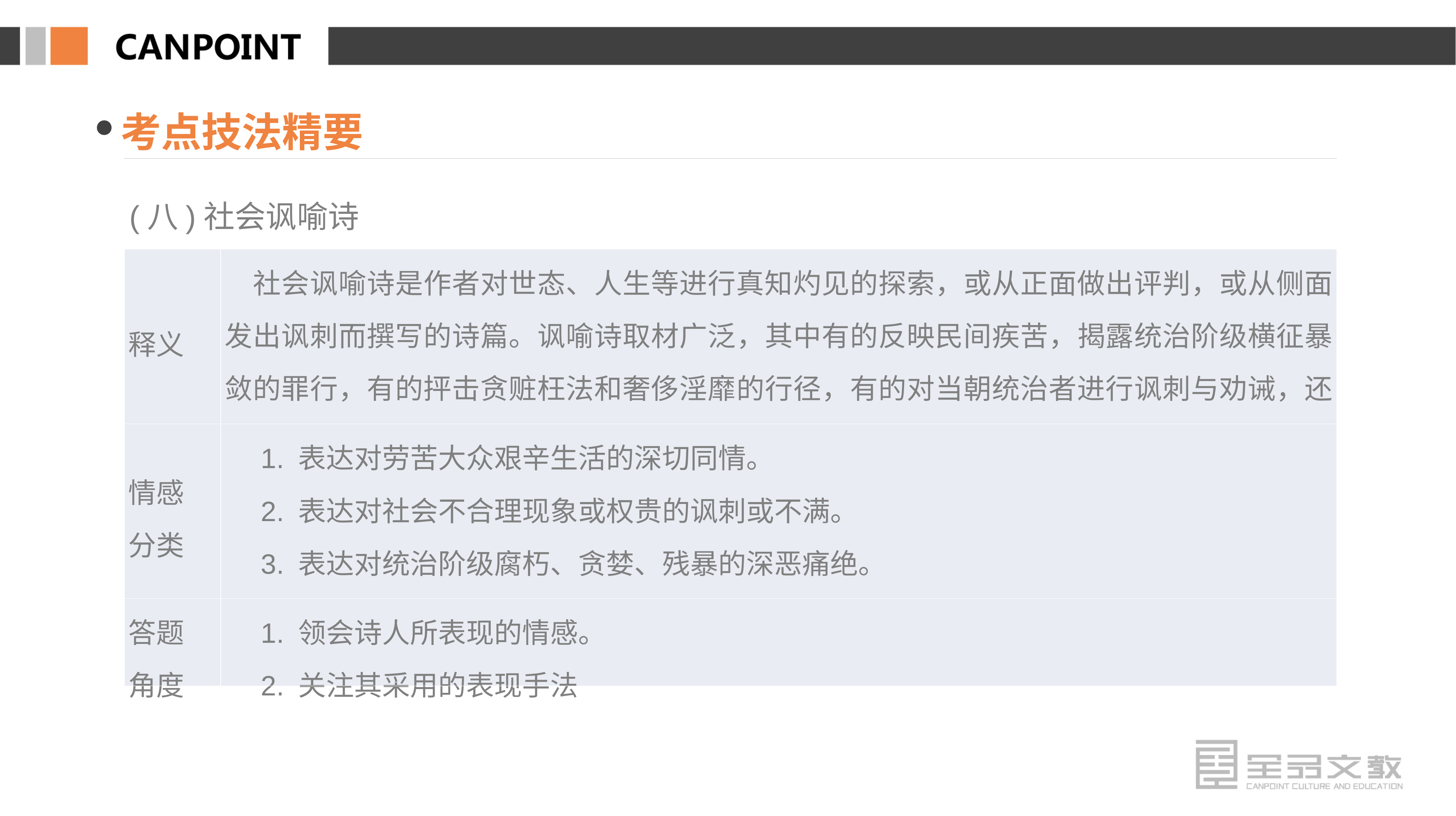

考点技法精要

(八)社会讽喻诗
| 释义 | 社会讽喻诗是作者对世态、人生等进行真知灼见的探索，或从正面做出评判，或从侧面发出讽刺而撰写的诗篇。讽喻诗取材广泛，其中有的反映民间疾苦，揭露统治阶级横征暴敛的罪行，有的抨击贪赃枉法和奢侈淫靡的行径，有的对当朝统治者进行讽刺与劝诫，还有一些反映边防问题和战争给人民带来的灾难，或者同情封建礼教束缚下妇女的悲惨命运 |
| --- | --- |
| 情感 分类 | 1. 表达对劳苦大众艰辛生活的深切同情。 　2. 表达对社会不合理现象或权贵的讽刺或不满。 　3. 表达对统治阶级腐朽、贪婪、残暴的深恶痛绝。 　4. 表达对当权者的讽谏规劝 |
| 答题 角度 | 1. 领会诗人所表现的情感。 　2. 关注其采用的表现手法 |